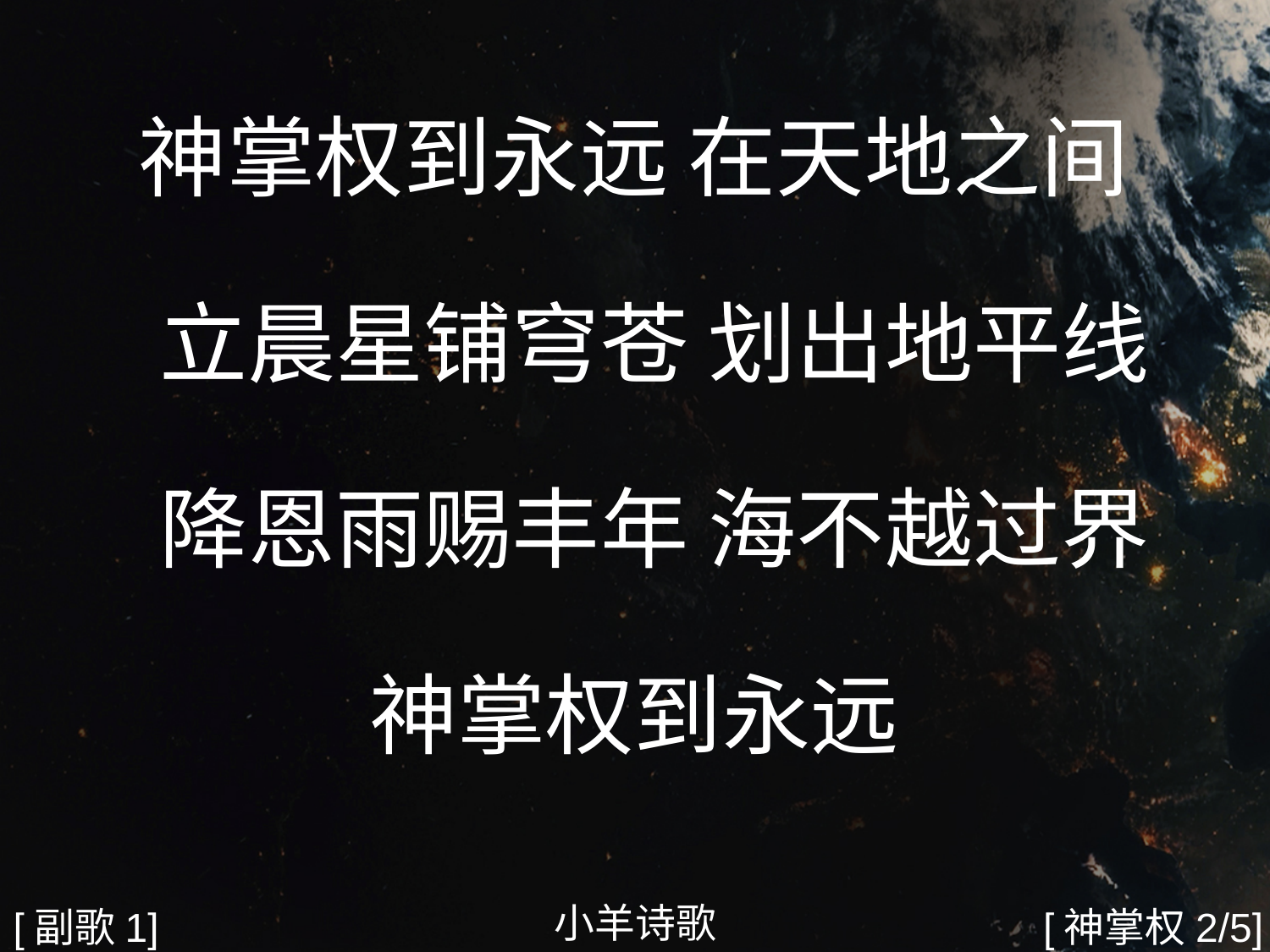

神掌权到永远 在天地之间

 立晨星铺穹苍 划出地平线

 降恩雨赐丰年 海不越过界

神掌权到永远

#

小羊诗歌
[副歌1]
[神掌权2/5]